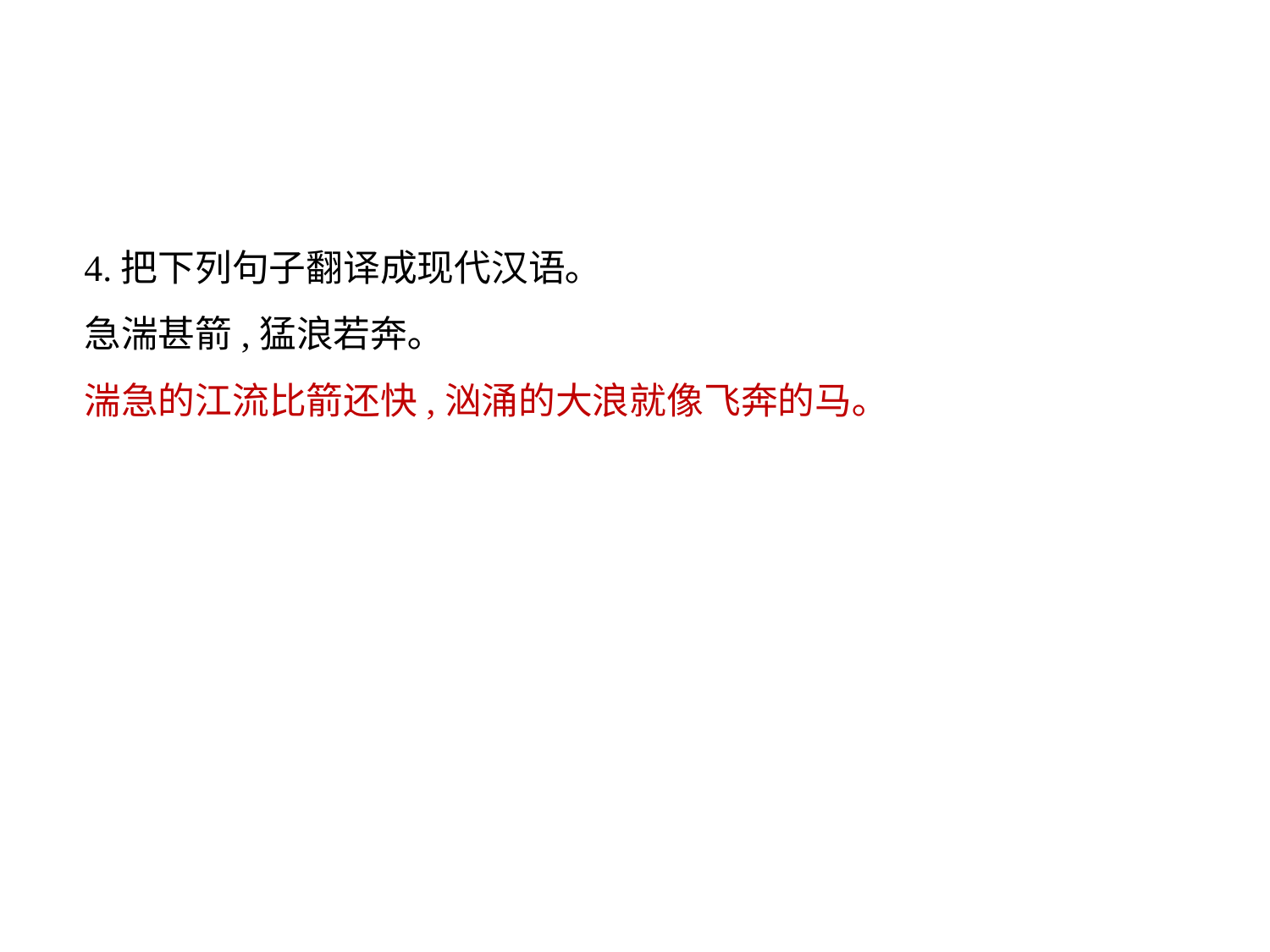

4.把下列句子翻译成现代汉语｡
急湍甚箭,猛浪若奔｡
湍急的江流比箭还快,汹涌的大浪就像飞奔的马｡